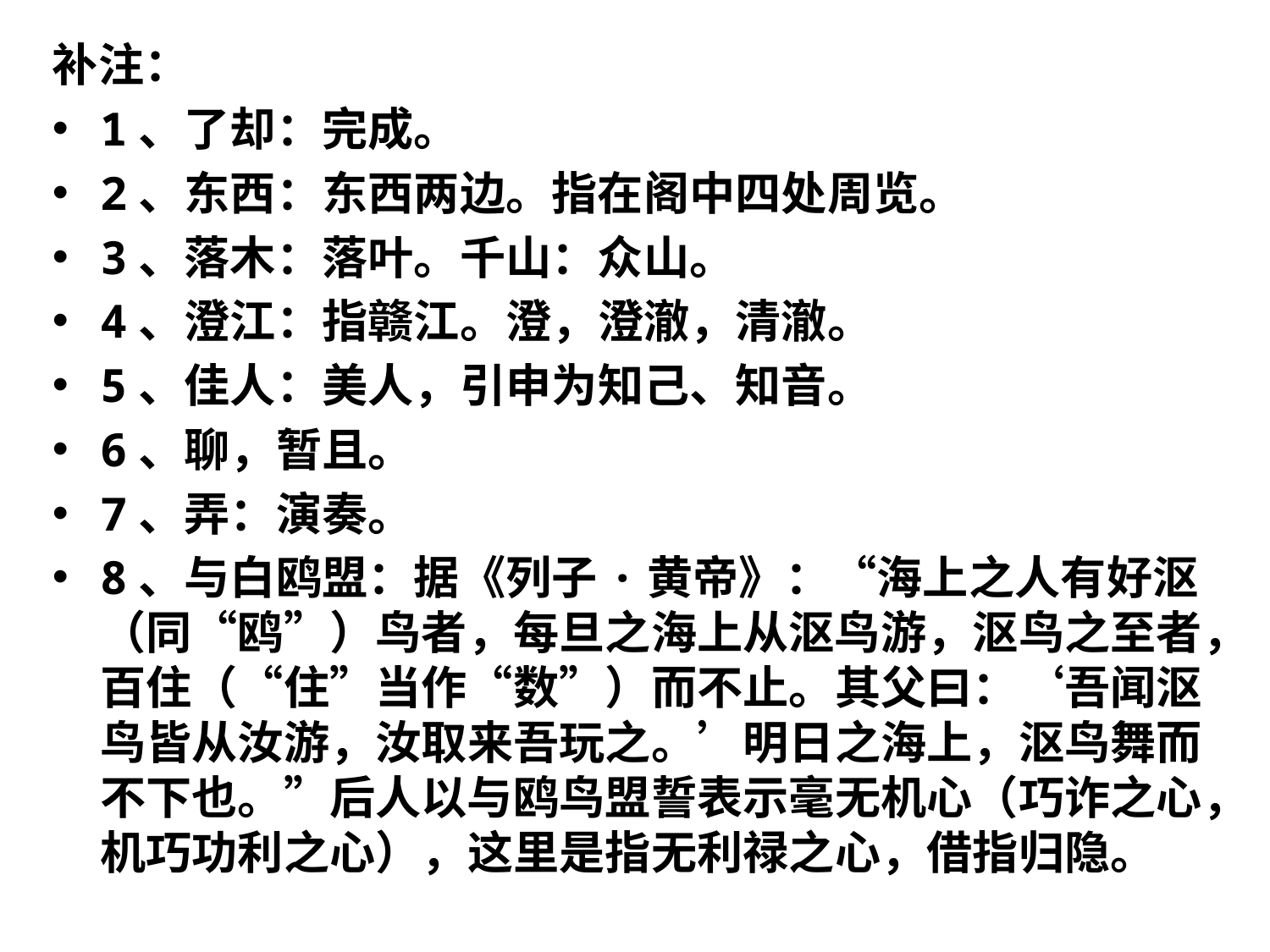

补注：
1、了却：完成。
2、东西：东西两边。指在阁中四处周览。
3、落木：落叶。千山：众山。
4、澄江：指赣江。澄，澄澈，清澈。
5、佳人：美人，引申为知己、知音。
6、聊，暂且。
7、弄：演奏。
8、与白鸥盟：据《列子·黄帝》：“海上之人有好沤（同“鸥”）鸟者，每旦之海上从沤鸟游，沤鸟之至者，百住（“住”当作“数”）而不止。其父曰：‘吾闻沤鸟皆从汝游，汝取来吾玩之。’明日之海上，沤鸟舞而不下也。”后人以与鸥鸟盟誓表示毫无机心（巧诈之心，机巧功利之心），这里是指无利禄之心，借指归隐。